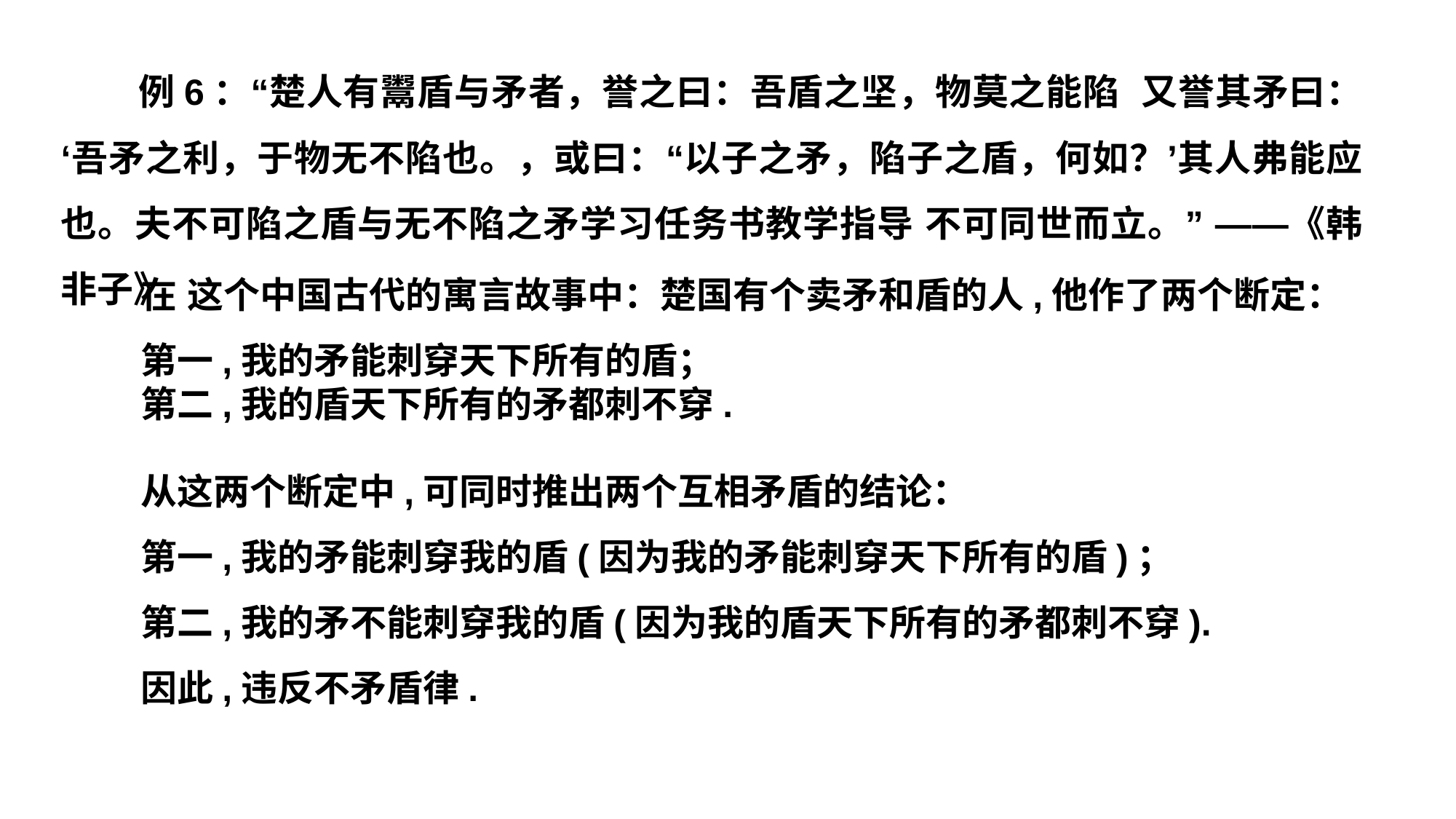

例6：“楚人有鬻盾与矛者，誉之曰：吾盾之坚，物莫之能陷  又誉其矛曰：‘吾矛之利，于物无不陷也。，或曰：“以子之矛，陷子之盾，何如？’其人弗能应也。夫不可陷之盾与无不陷之矛学习任务书教学指导 不可同世而立。” ——《韩非子》
       在 这个中国古代的寓言故事中：楚国有个卖矛和盾的人,他作了两个断定：
       第一,我的矛能刺穿天下所有的盾；
       第二,我的盾天下所有的矛都刺不穿.

       从这两个断定中,可同时推出两个互相矛盾的结论：
       第一,我的矛能刺穿我的盾(因为我的矛能刺穿天下所有的盾)；
       第二,我的矛不能刺穿我的盾(因为我的盾天下所有的矛都刺不穿).
       因此,违反不矛盾律.